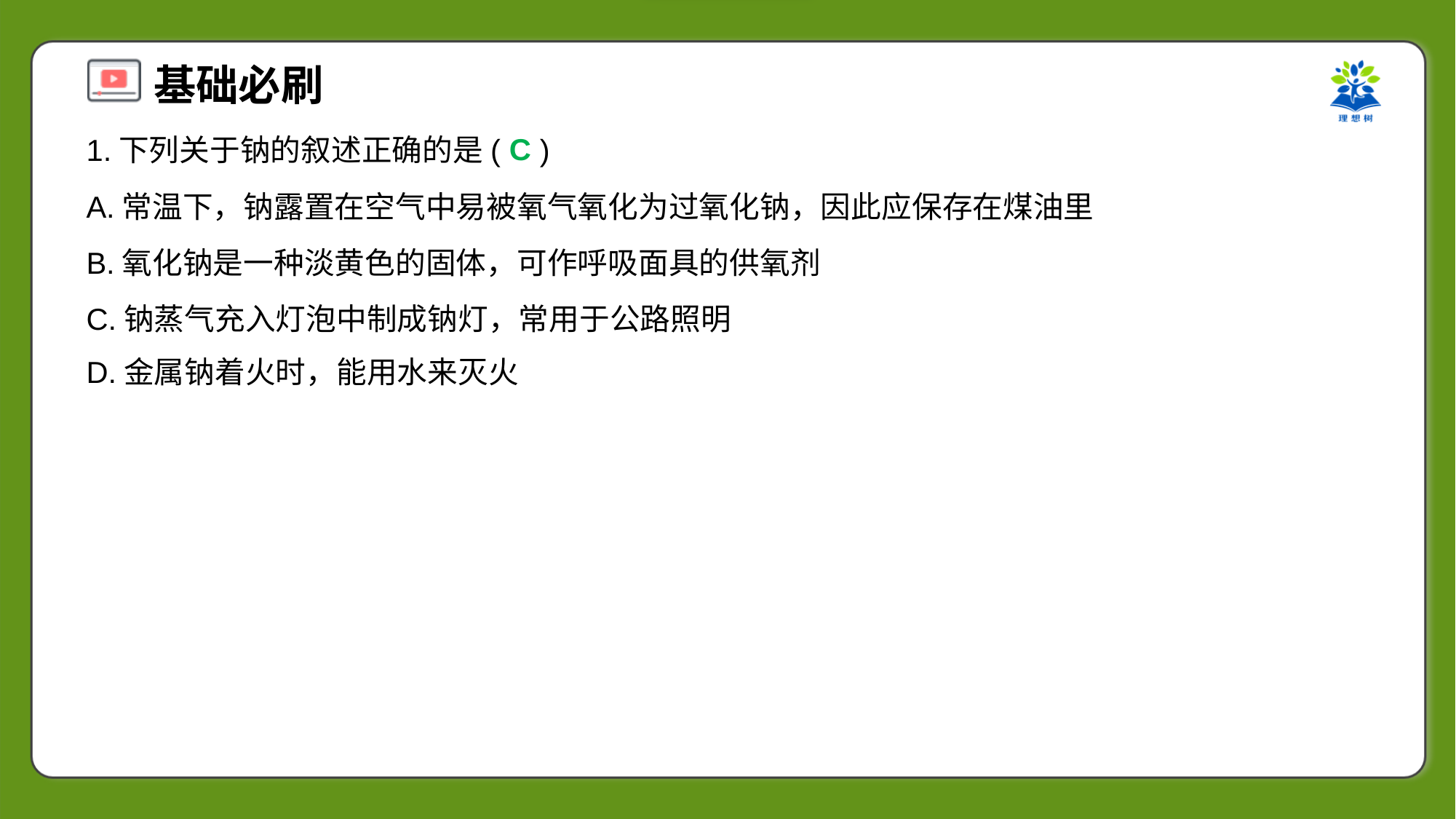

C
1.下列关于钠的叙述正确的是(     )
A.常温下，钠露置在空气中易被氧气氧化为过氧化钠，因此应保存在煤油里
B.氧化钠是一种淡黄色的固体，可作呼吸面具的供氧剂
C.钠蒸气充入灯泡中制成钠灯，常用于公路照明
D.金属钠着火时，能用水来灭火